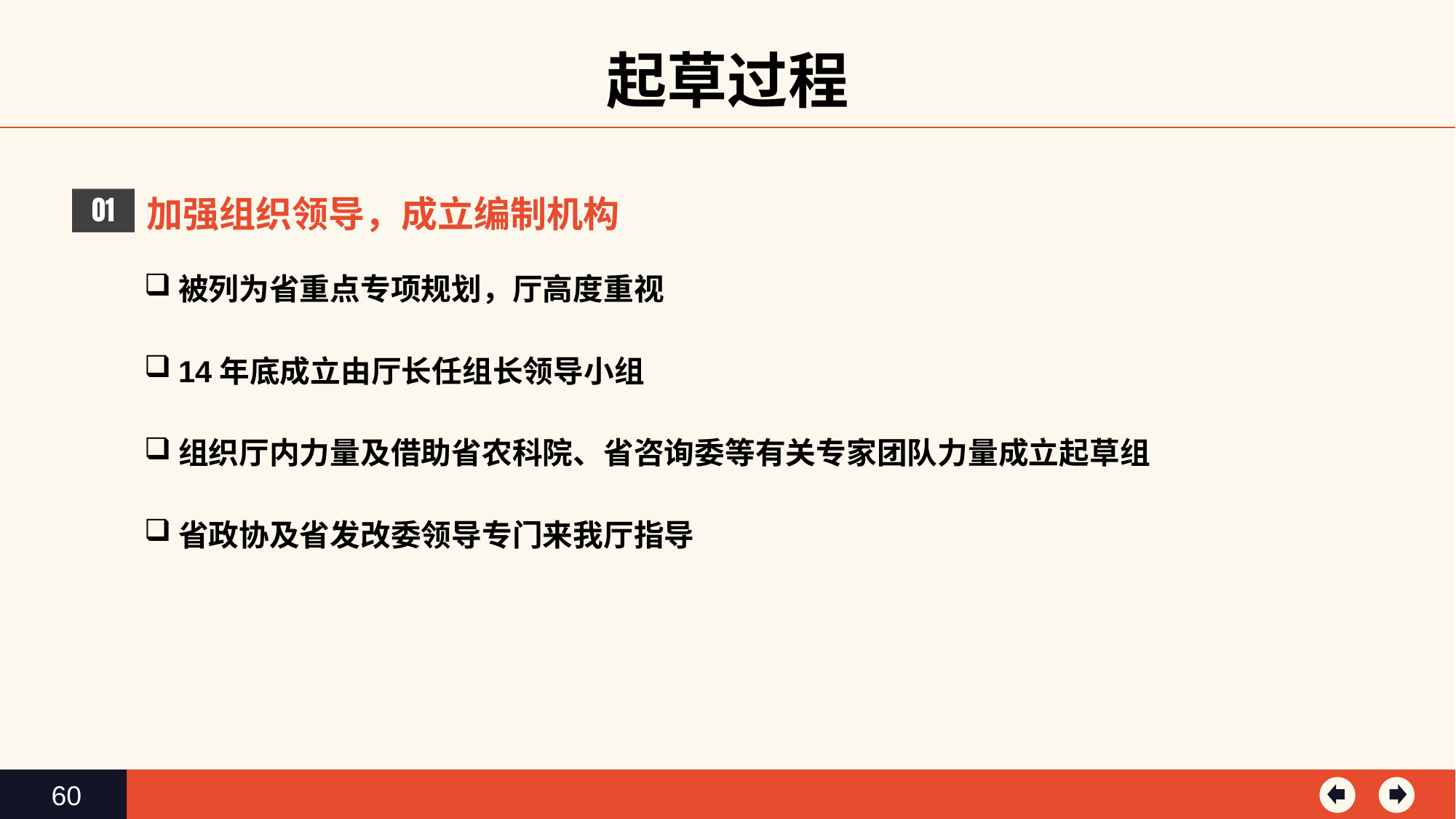

起草过程
加强组织领导，成立编制机构
01
被列为省重点专项规划，厅高度重视
14年底成立由厅长任组长领导小组
组织厅内力量及借助省农科院、省咨询委等有关专家团队力量成立起草组
省政协及省发改委领导专门来我厅指导
60